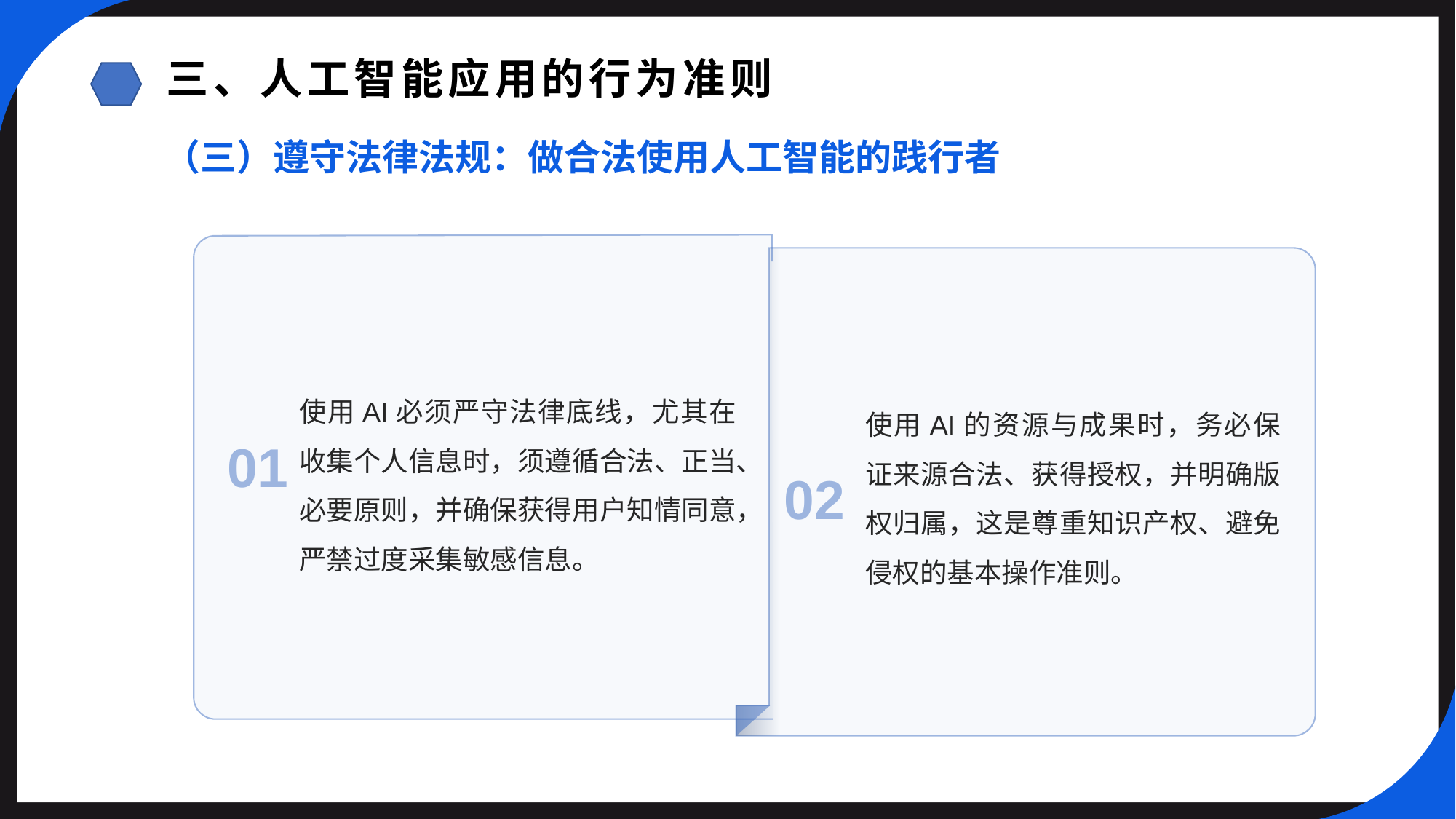

三、人工智能应用的行为准则
（三）遵守法律法规：做合法使用人工智能的践行者

使用AI必须严守法律底线，尤其在收集个人信息时，须遵循合法、正当、必要原则，并确保获得用户知情同意，严禁过度采集敏感信息。
使用AI的资源与成果时，务必保证来源合法、获得授权，并明确版权归属，这是尊重知识产权、避免侵权的基本操作准则。
01
02